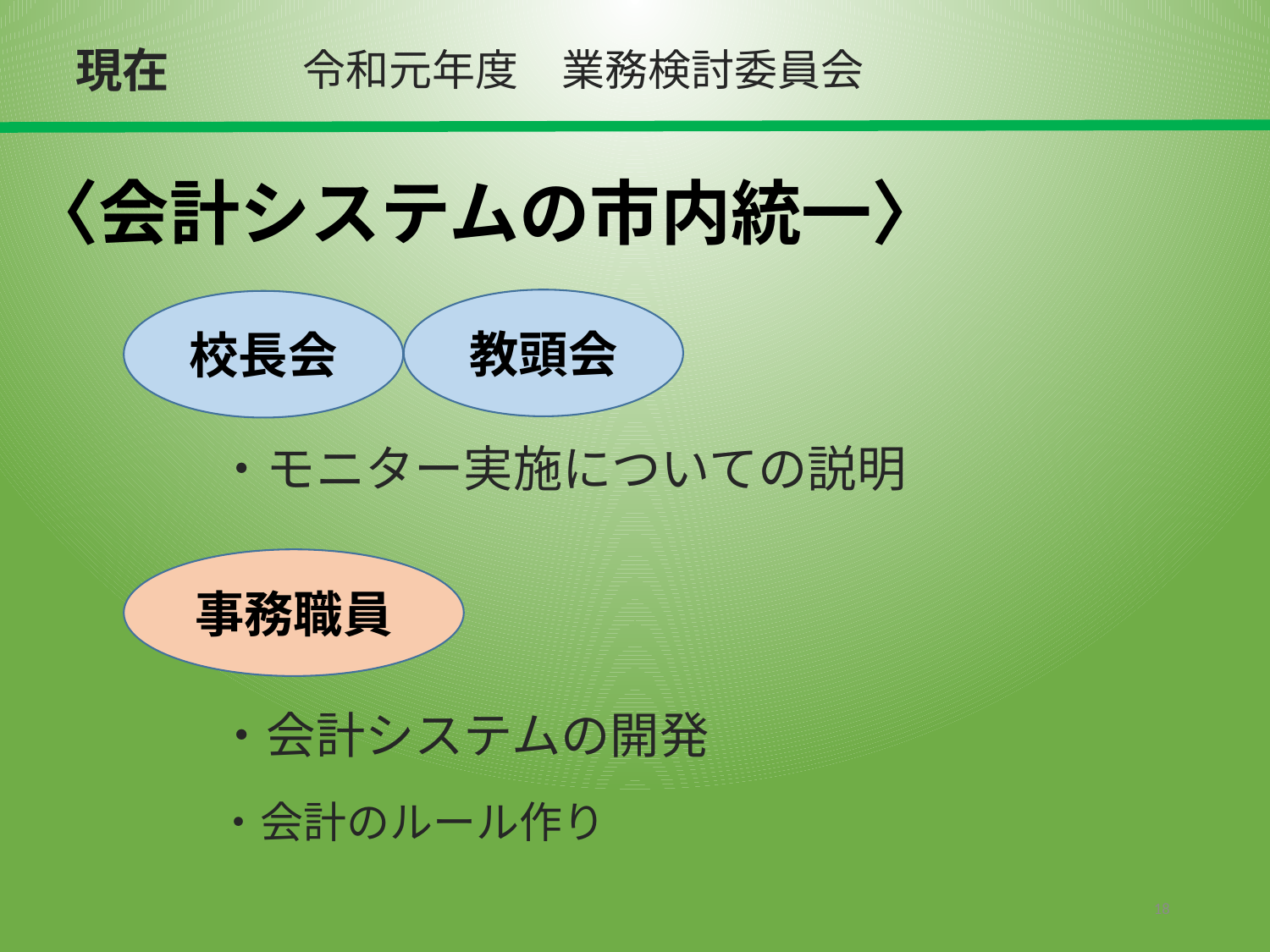

現在
令和元年度　業務検討委員会
# 〈会計システムの市内統一〉
教頭会
校長会

・モニター実施についての説明
事務職員
・会計システムの開発
・会計のルール作り
18